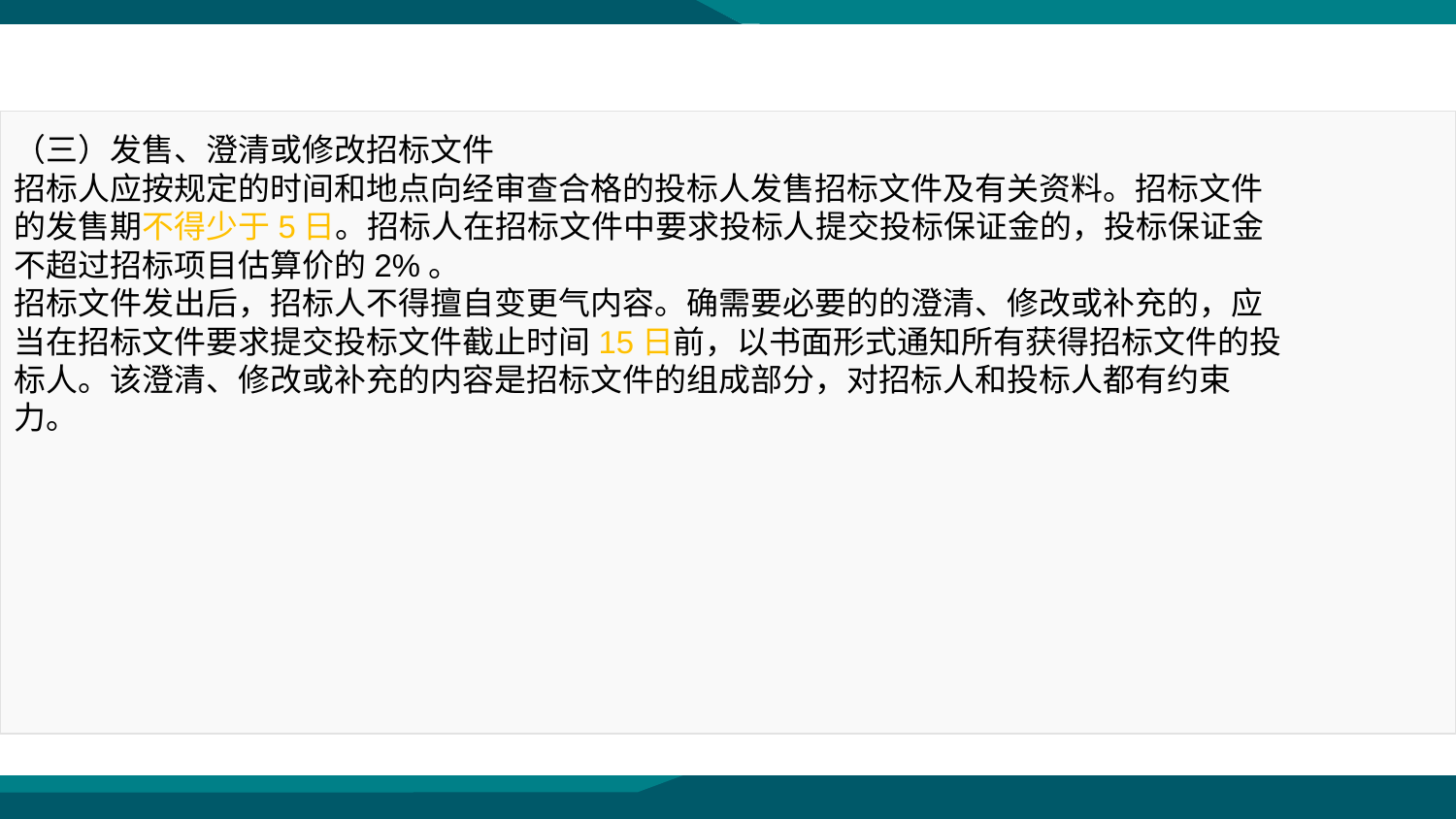

（三）发售、澄清或修改招标文件
招标人应按规定的时间和地点向经审查合格的投标人发售招标文件及有关资料。招标文件的发售期不得少于5日。招标人在招标文件中要求投标人提交投标保证金的，投标保证金不超过招标项目估算价的2%。
招标文件发出后，招标人不得擅自变更气内容。确需要必要的的澄清、修改或补充的，应当在招标文件要求提交投标文件截止时间15日前，以书面形式通知所有获得招标文件的投标人。该澄清、修改或补充的内容是招标文件的组成部分，对招标人和投标人都有约束力。